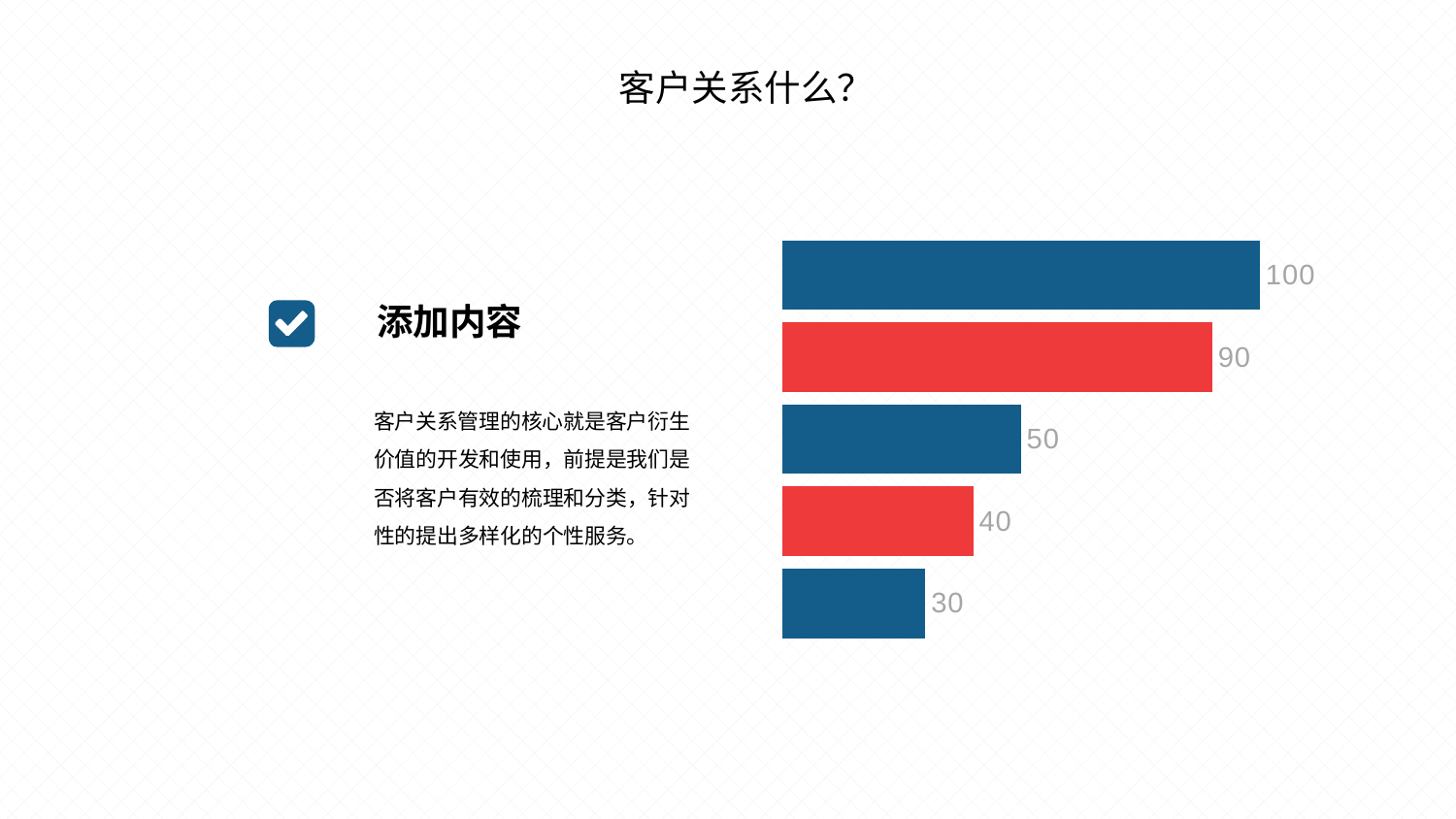

### Chart

| Category |  |  |  |  |  |
|---|---|---|---|---|---|
添加内容
客户关系管理的核心就是客户衍生价值的开发和使用，前提是我们是否将客户有效的梳理和分类，针对性的提出多样化的个性服务。